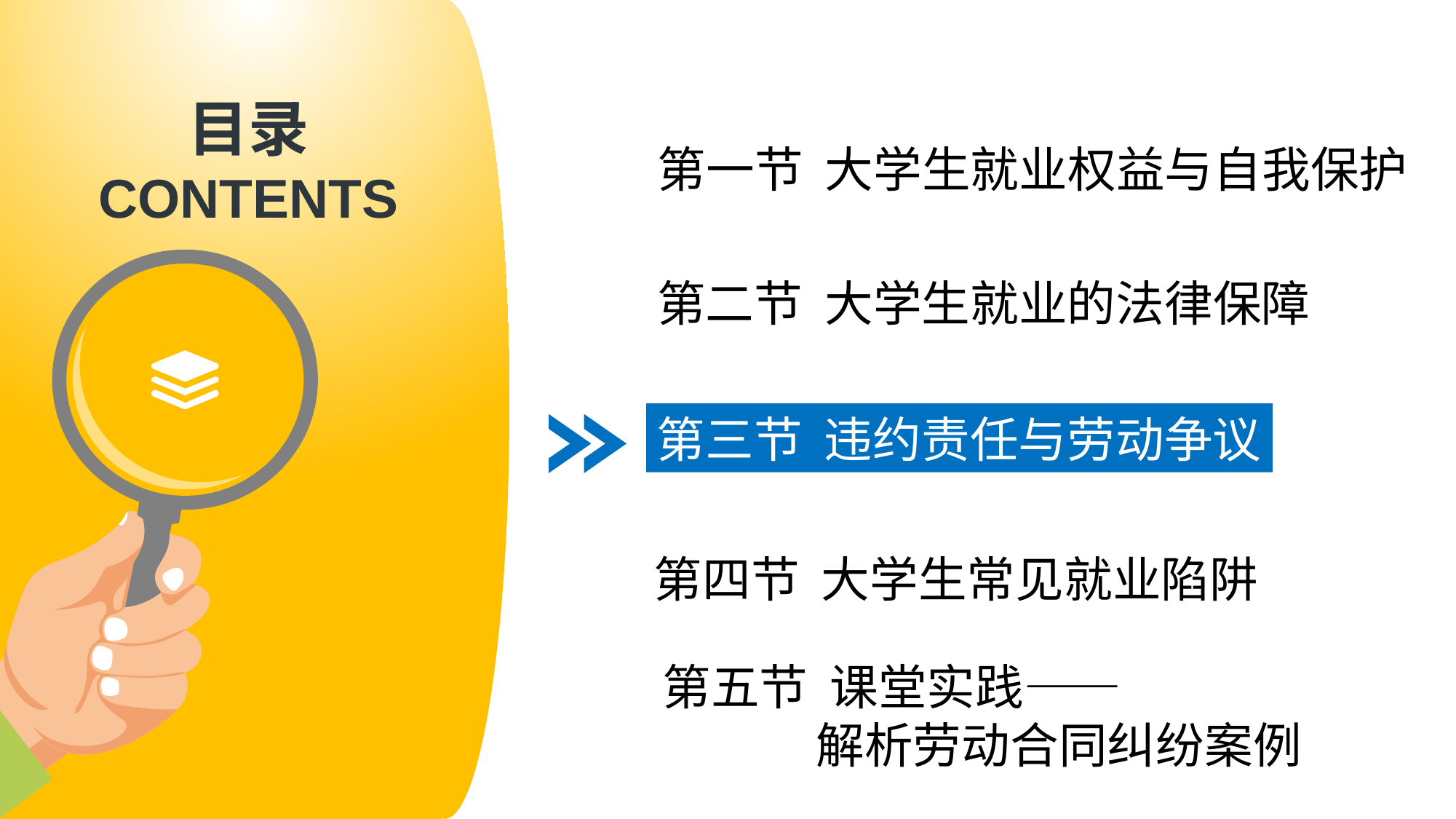

第一节  大学生就业权益与自我保护
第二节  大学生就业的法律保障
第三节  违约责任与劳动争议

第四节  大学生常见就业陷阱
第五节  课堂实践——
             解析劳动合同纠纷案例